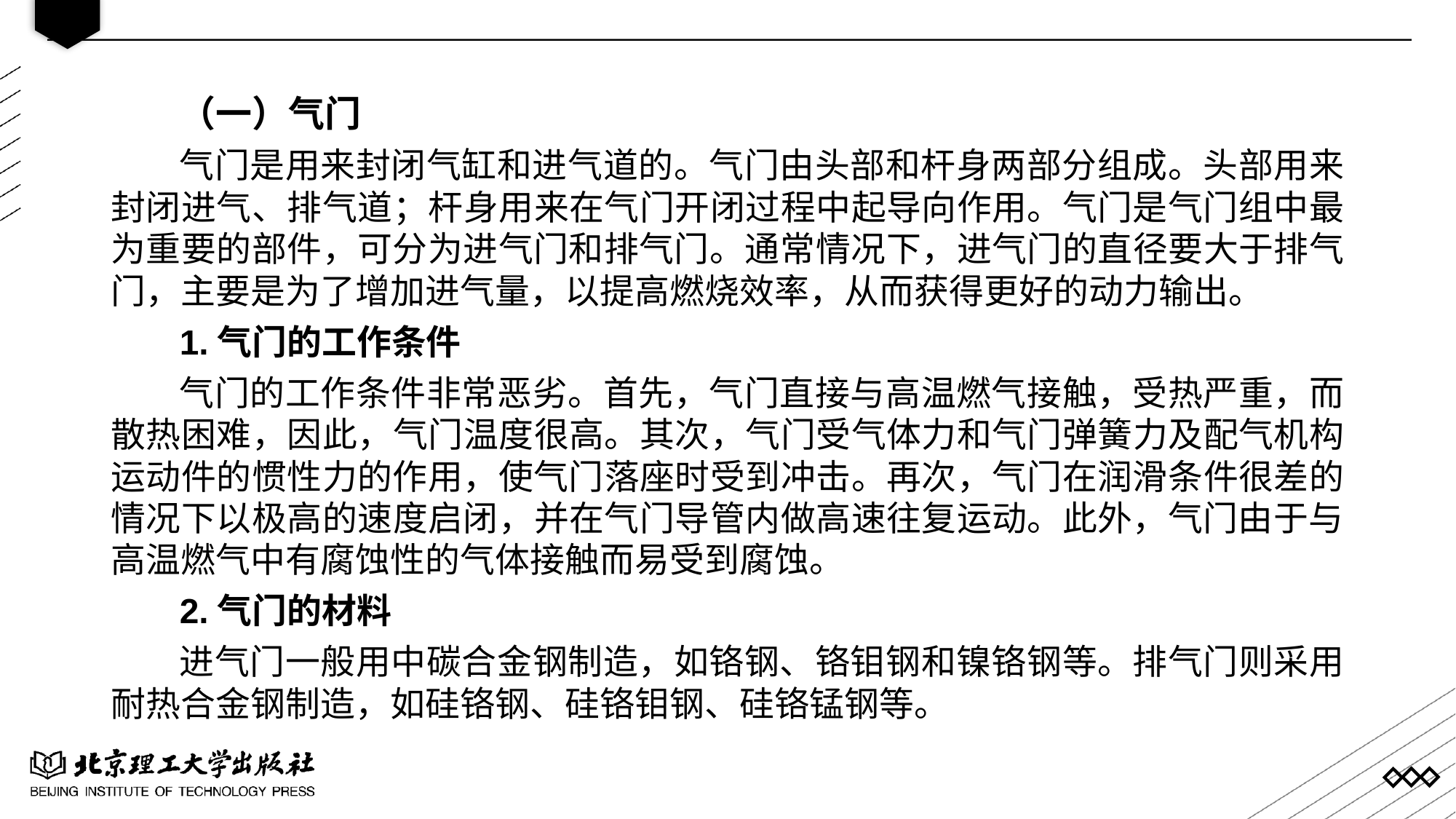

（一）气门
气门是用来封闭气缸和进气道的。气门由头部和杆身两部分组成。头部用来封闭进气、排气道；杆身用来在气门开闭过程中起导向作用。气门是气门组中最为重要的部件，可分为进气门和排气门。通常情况下，进气门的直径要大于排气门，主要是为了增加进气量，以提高燃烧效率，从而获得更好的动力输出。
1.气门的工作条件
气门的工作条件非常恶劣。首先，气门直接与高温燃气接触，受热严重，而散热困难，因此，气门温度很高。其次，气门受气体力和气门弹簧力及配气机构运动件的惯性力的作用，使气门落座时受到冲击。再次，气门在润滑条件很差的情况下以极高的速度启闭，并在气门导管内做高速往复运动。此外，气门由于与高温燃气中有腐蚀性的气体接触而易受到腐蚀。
2.气门的材料
进气门一般用中碳合金钢制造，如铬钢、铬钼钢和镍铬钢等。排气门则采用耐热合金钢制造，如硅铬钢、硅铬钼钢、硅铬锰钢等。